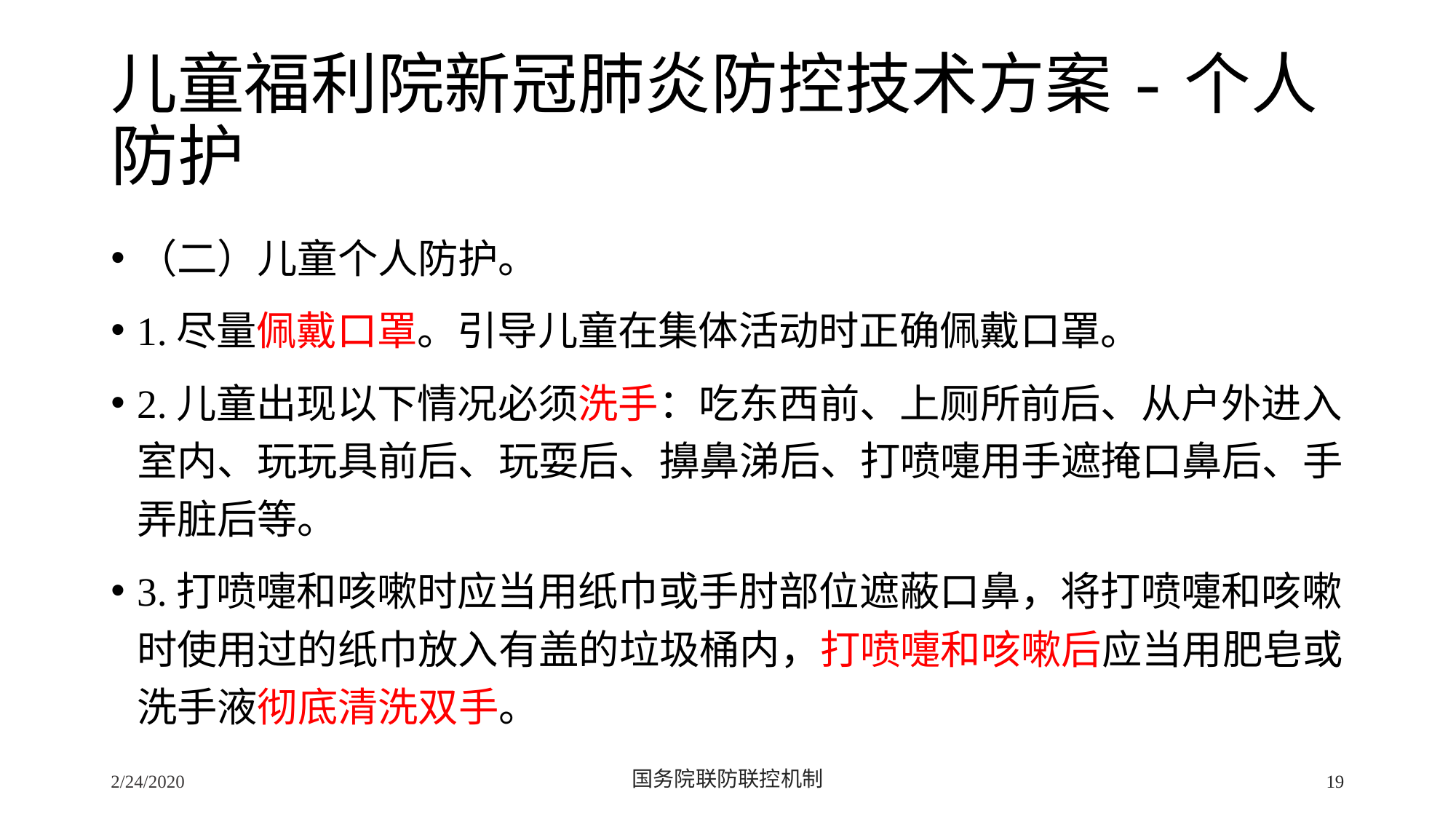

# 儿童福利院新冠肺炎防控技术方案-个人防护
（二）儿童个人防护。
1.尽量佩戴口罩。引导儿童在集体活动时正确佩戴口罩。
2.儿童出现以下情况必须洗手：吃东西前、上厕所前后、从户外进入室内、玩玩具前后、玩耍后、擤鼻涕后、打喷嚏用手遮掩口鼻后、手弄脏后等。
3.打喷嚏和咳嗽时应当用纸巾或手肘部位遮蔽口鼻，将打喷嚏和咳嗽时使用过的纸巾放入有盖的垃圾桶内，打喷嚏和咳嗽后应当用肥皂或洗手液彻底清洗双手。

2/24/2020
国务院联防联控机制
19